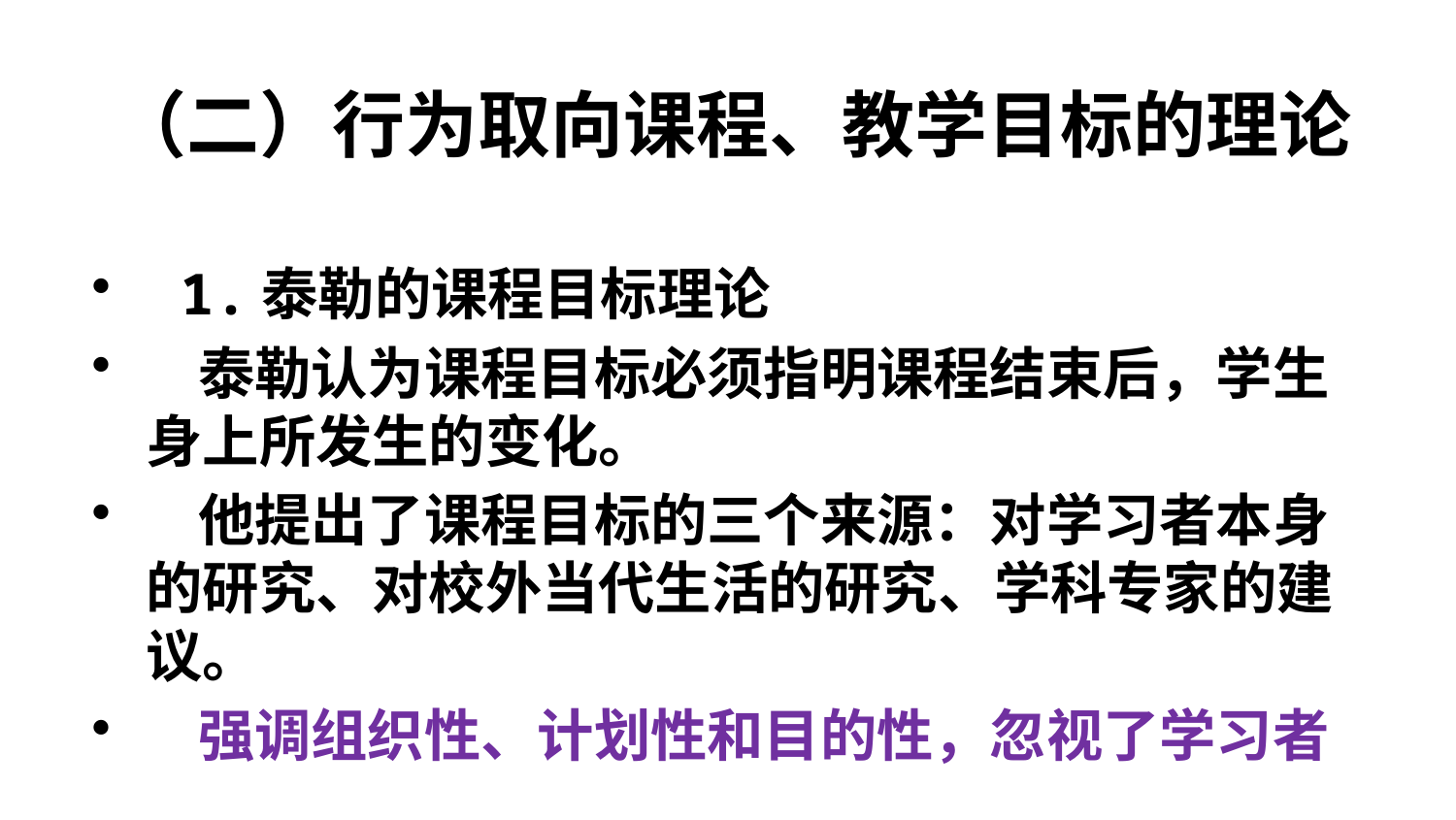

# （二）行为取向课程、教学目标的理论

 1.泰勒的课程目标理论
   泰勒认为课程目标必须指明课程结束后，学生身上所发生的变化。
   他提出了课程目标的三个来源：对学习者本身的研究、对校外当代生活的研究、学科专家的建议。
   强调组织性、计划性和目的性，忽视了学习者